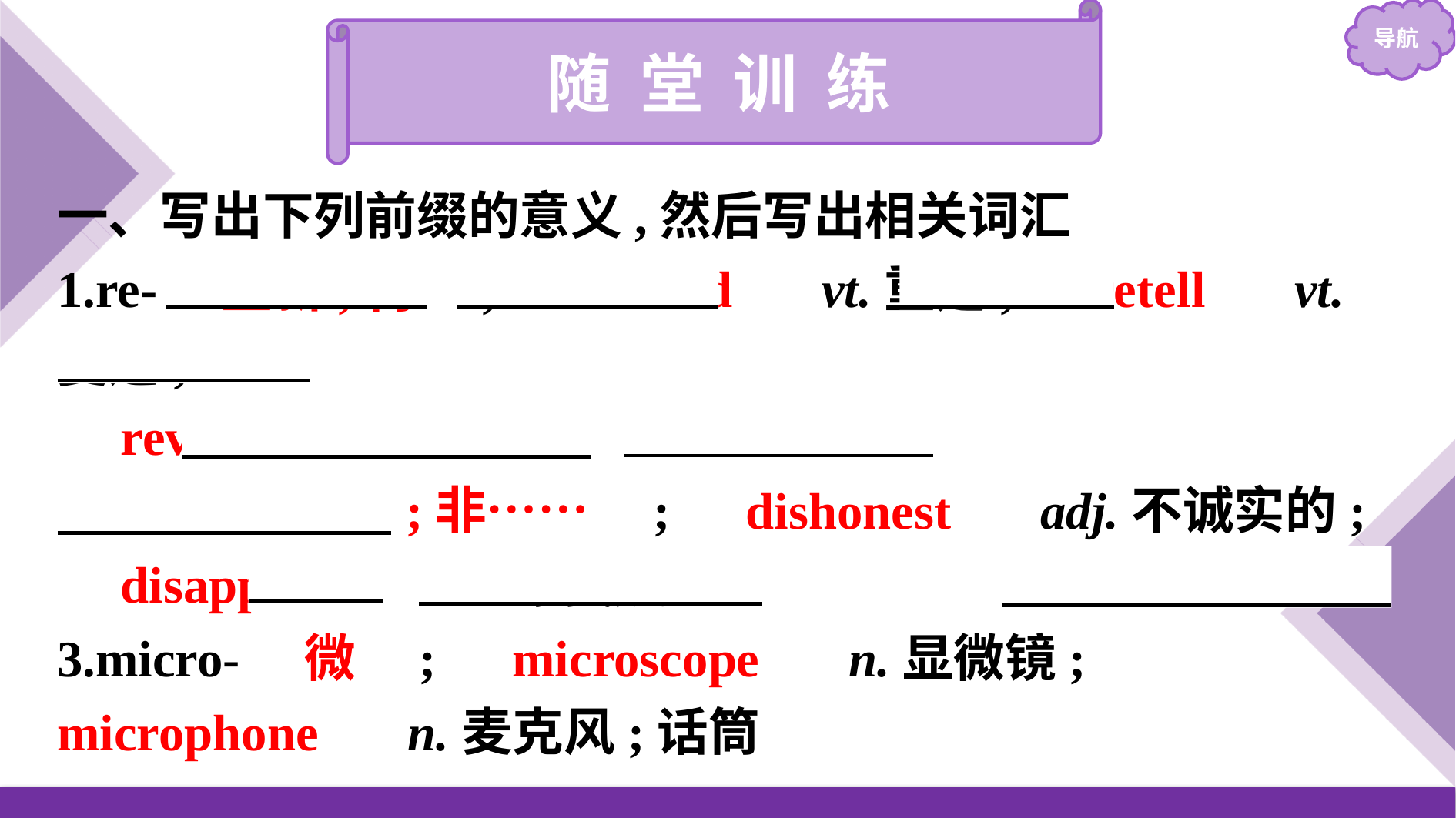

随  堂  训  练
一、写出下列前缀的意义,然后写出相关词汇
1.re-　重新;再　;　rebuild　 vt.重建;　retell　 vt.复述;
　review　 v.复习
2.dis-　不……;非……　;　dishonest　 adj.不诚实的;
　disapprove　 vt.不赞成
3.micro-　微　;　microscope　 n.显微镜;　　microphone　 n.麦克风;话筒